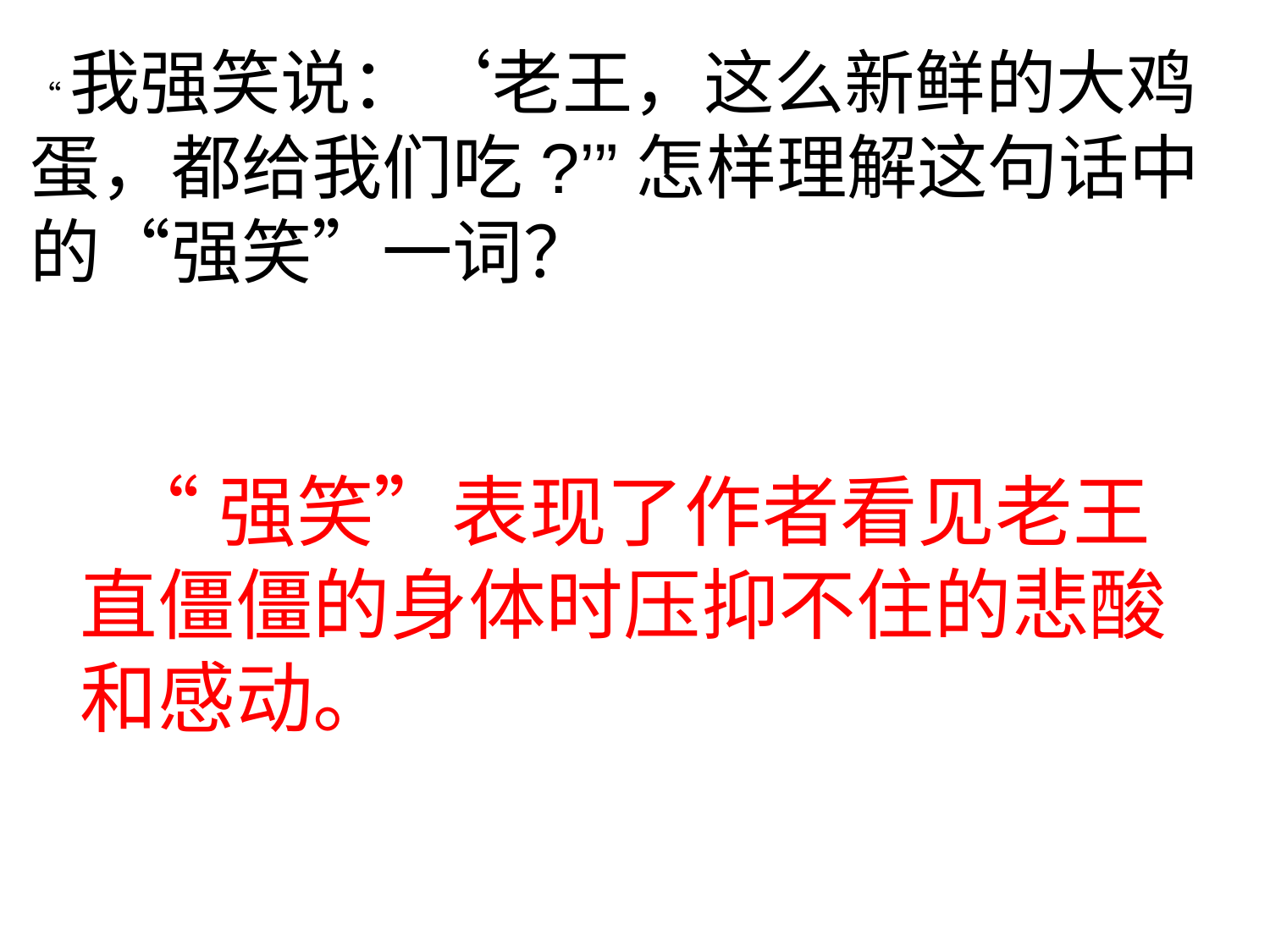

“我强笑说：‘老王，这么新鲜的大鸡蛋，都给我们吃?’”怎样理解这句话中的“强笑”一词？
“强笑”表现了作者看见老王直僵僵的身体时压抑不住的悲酸和感动。